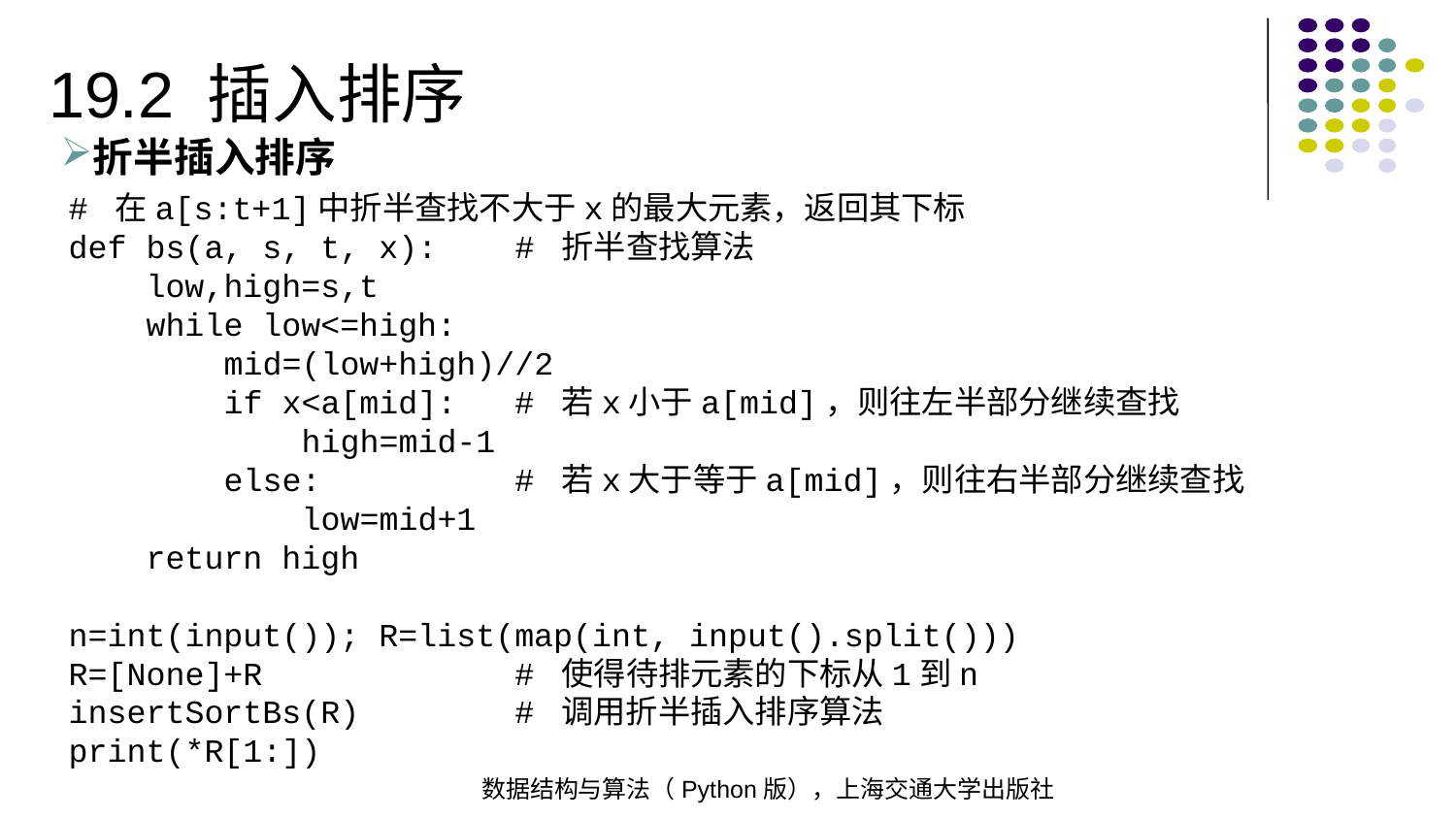

19.2 插入排序
折半插入排序
# 在a[s:t+1]中折半查找不大于x的最大元素，返回其下标
def bs(a, s, t, x):    # 折半查找算法
    low,high=s,t
    while low<=high:
        mid=(low+high)//2
        if x<a[mid]:   # 若x小于a[mid]，则往左半部分继续查找
            high=mid-1
        else:          # 若x大于等于a[mid]，则往右半部分继续查找
            low=mid+1
    return high

n=int(input()); R=list(map(int, input().split()))
R=[None]+R             # 使得待排元素的下标从1到n
insertSortBs(R)        # 调用折半插入排序算法
print(*R[1:])